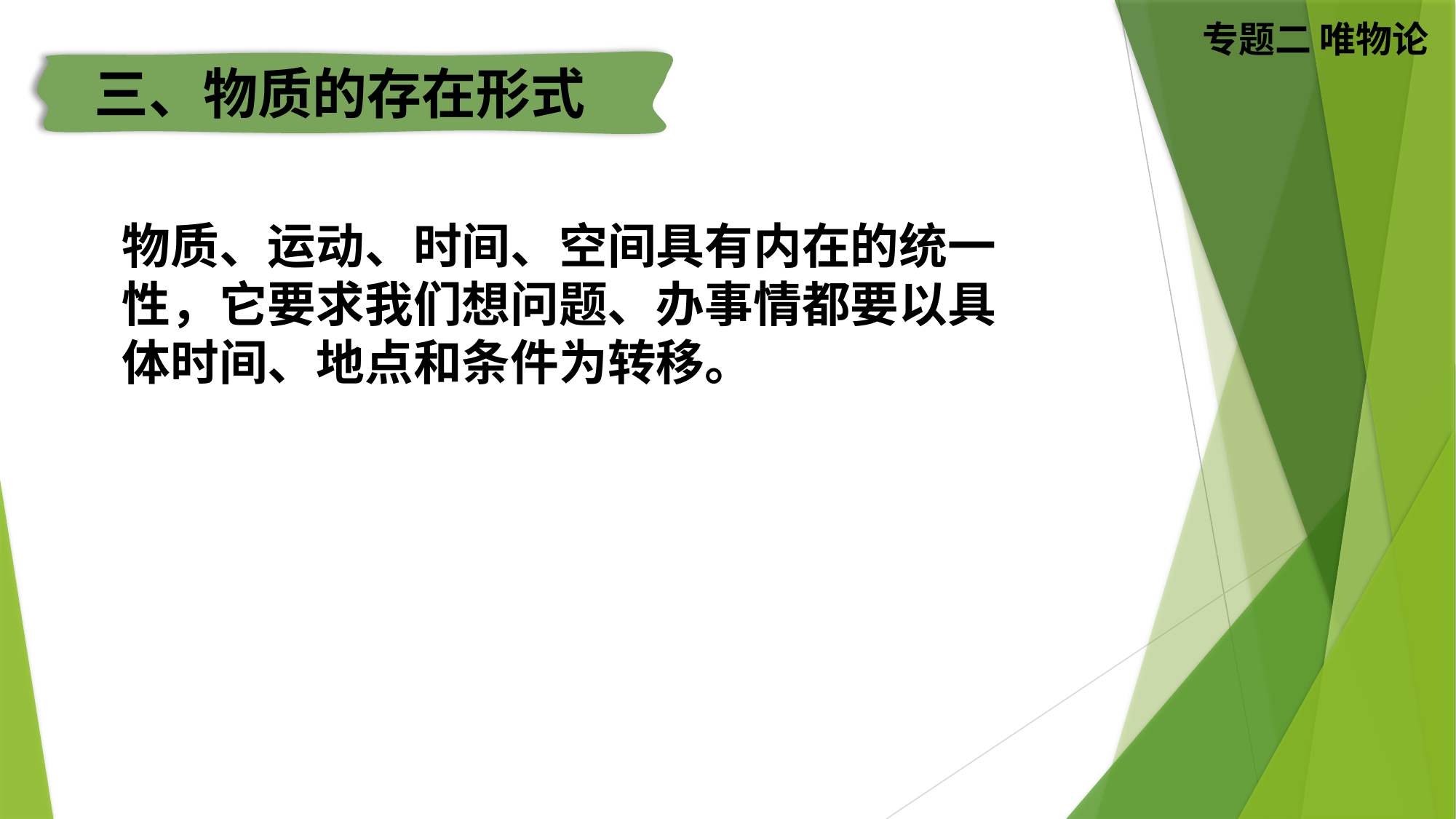

三、物质的存在形式
物质、运动、时间、空间具有内在的统一性，它要求我们想问题、办事情都要以具体时间、地点和条件为转移。